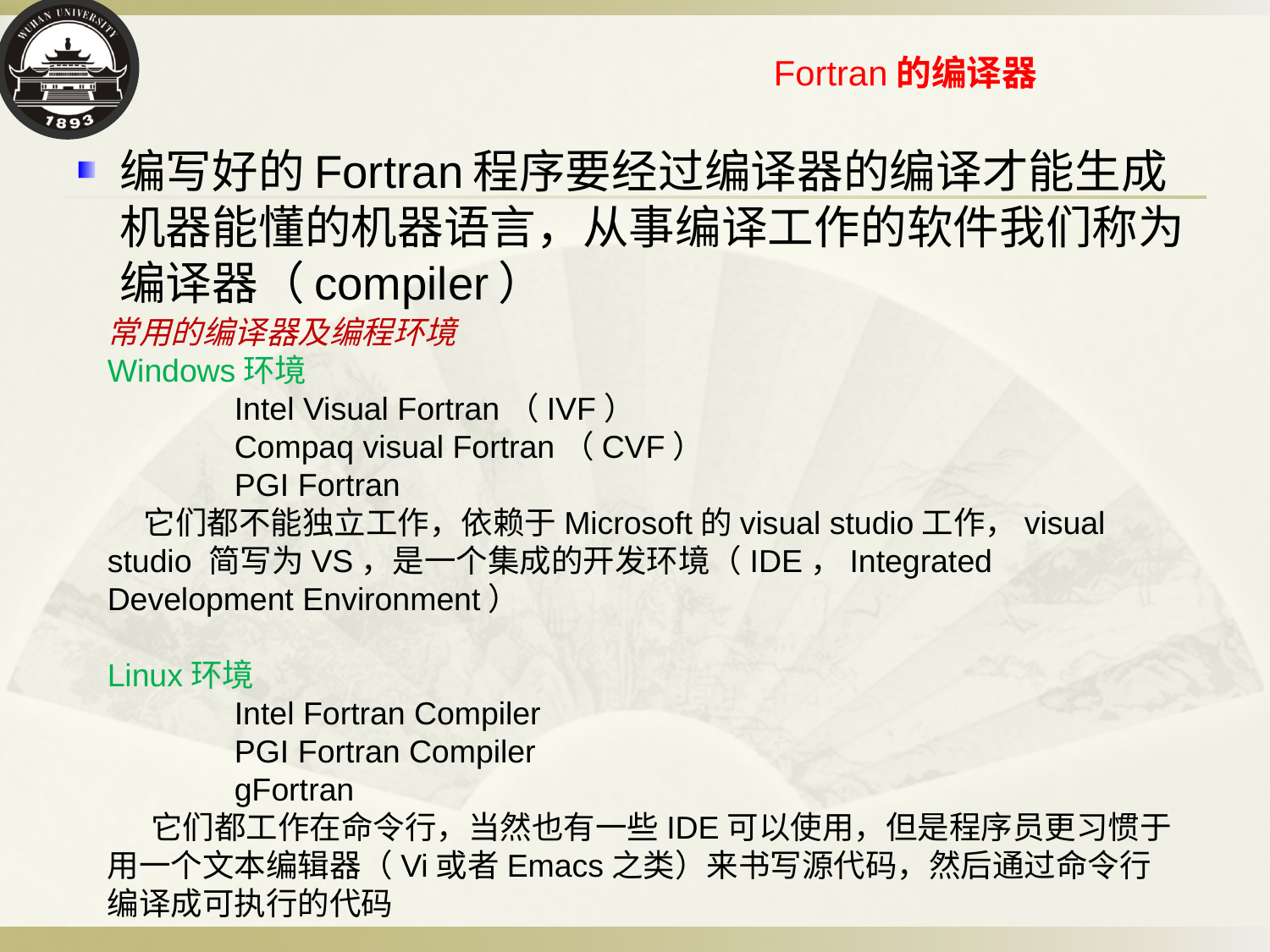

# Fortran的编译器
编写好的Fortran程序要经过编译器的编译才能生成机器能懂的机器语言，从事编译工作的软件我们称为编译器（compiler）
常用的编译器及编程环境
Windows环境
	Intel Visual Fortran（IVF）
	Compaq visual Fortran（CVF）
	PGI Fortran
    它们都不能独立工作，依赖于Microsoft的visual studio工作，visual studio 简写为VS，是一个集成的开发环境（IDE，Integrated Development Environment）

Linux环境
	Intel Fortran Compiler
	PGI Fortran Compiler
	gFortran
     它们都工作在命令行，当然也有一些IDE可以使用，但是程序员更习惯于用一个文本编辑器（Vi或者Emacs之类）来书写源代码，然后通过命令行编译成可执行的代码